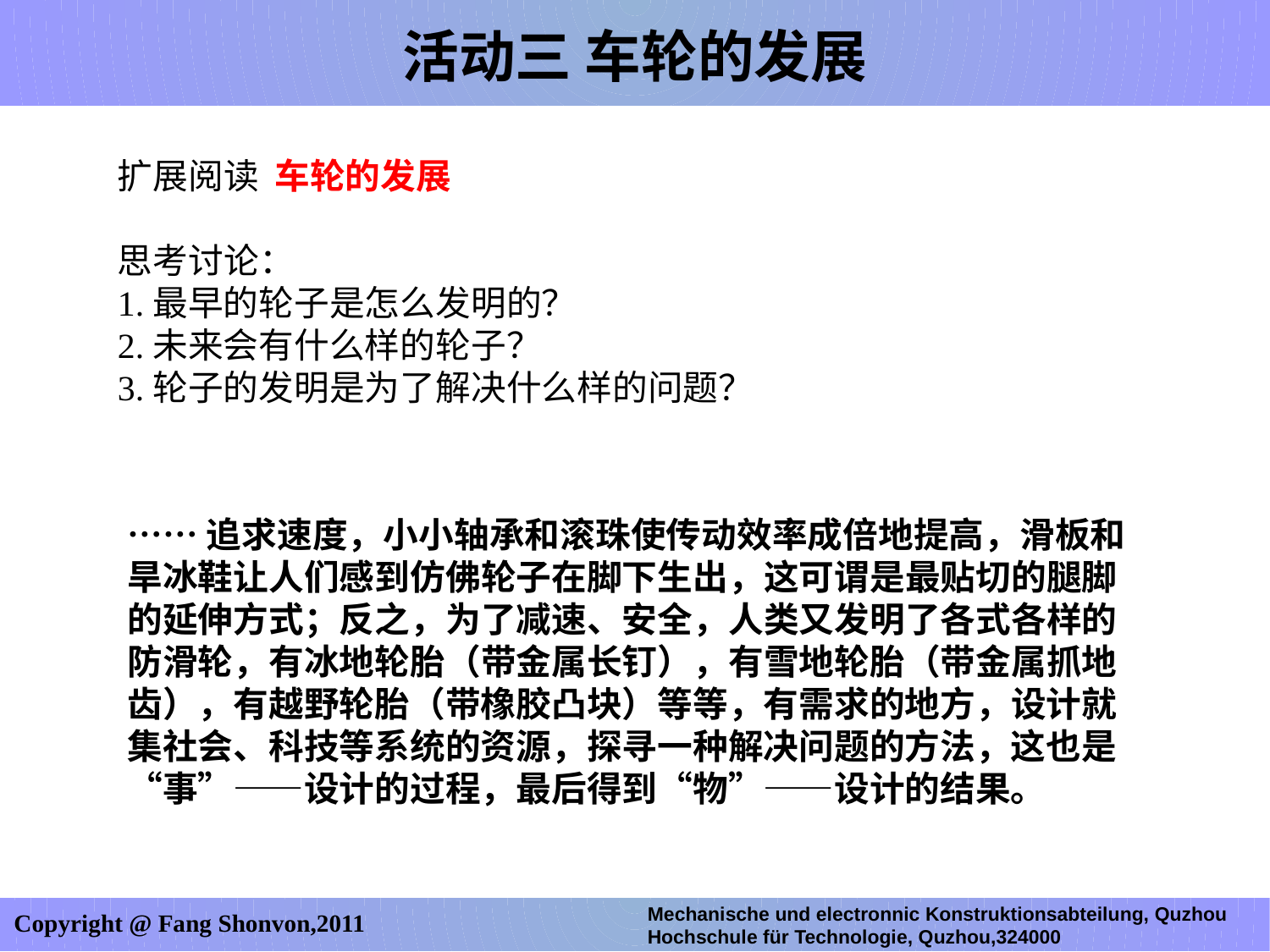

活动三 车轮的发展
扩展阅读  车轮的发展

思考讨论：
1.最早的轮子是怎么发明的？
2.未来会有什么样的轮子？
3.轮子的发明是为了解决什么样的问题？

……追求速度，小小轴承和滚珠使传动效率成倍地提高，滑板和旱冰鞋让人们感到仿佛轮子在脚下生出，这可谓是最贴切的腿脚的延伸方式；反之，为了减速、安全，人类又发明了各式各样的防滑轮，有冰地轮胎（带金属长钉），有雪地轮胎（带金属抓地齿），有越野轮胎（带橡胶凸块）等等，有需求的地方，设计就集社会、科技等系统的资源，探寻一种解决问题的方法，这也是“事”——设计的过程，最后得到“物”——设计的结果。
Mechanische und electronnic Konstruktionsabteilung, Quzhou Hochschule für Technologie, Quzhou,324000

Copyright @ Fang Shonvon,2011